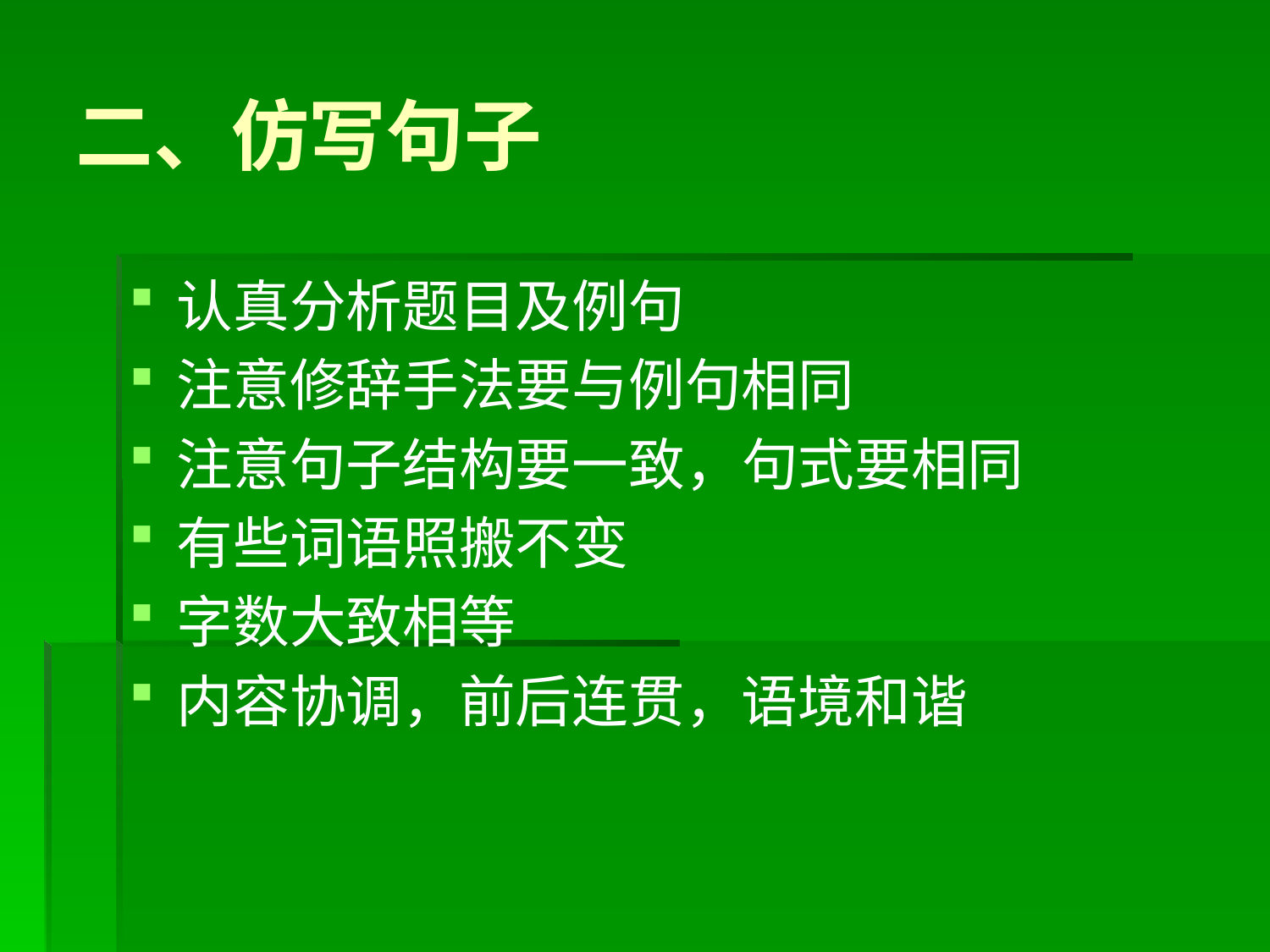

# 二、仿写句子
认真分析题目及例句
注意修辞手法要与例句相同
注意句子结构要一致，句式要相同
有些词语照搬不变
字数大致相等
内容协调，前后连贯，语境和谐